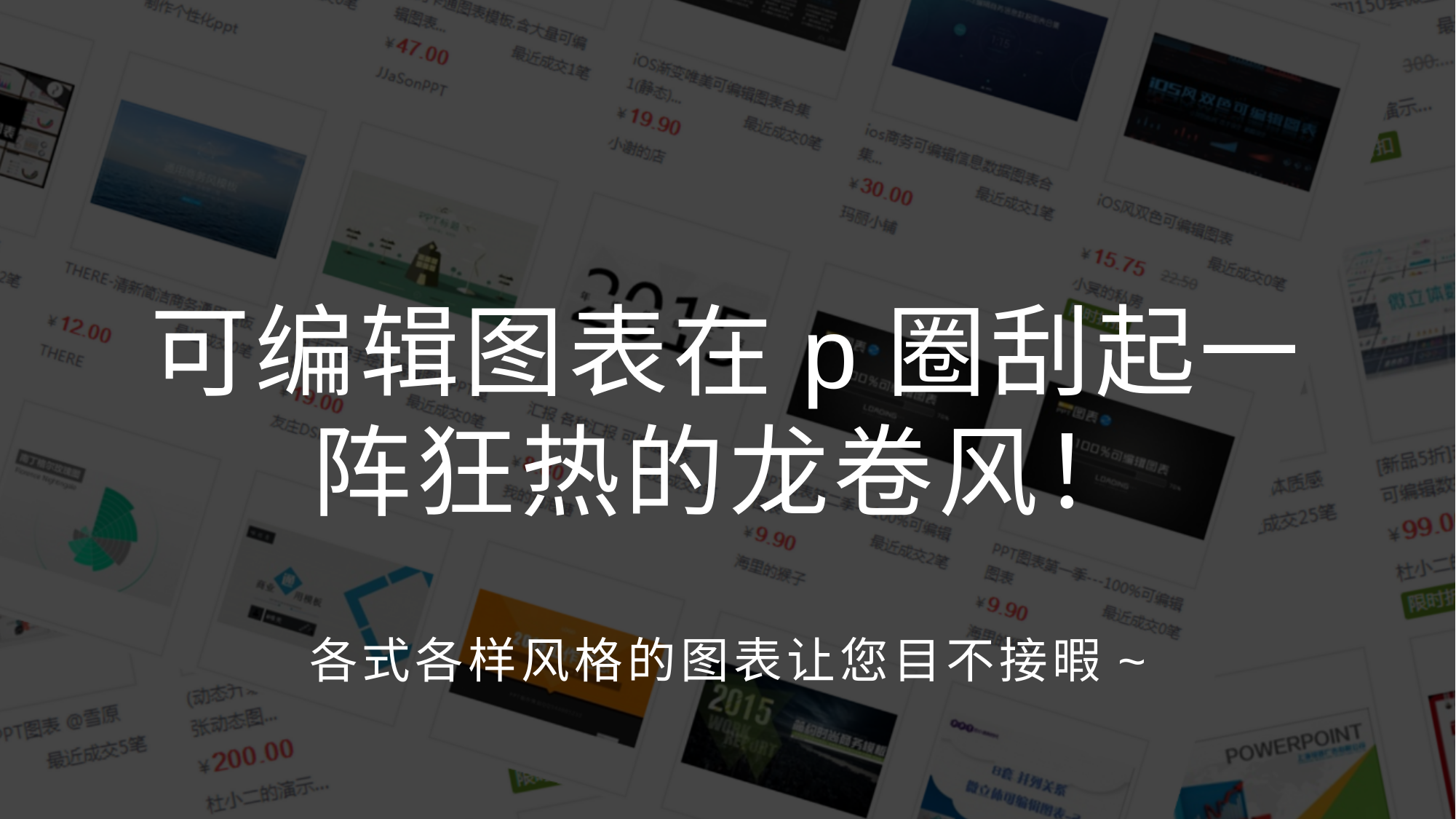

可编辑图表在p圈刮起一阵狂热的龙卷风！
各式各样风格的图表让您目不接暇~